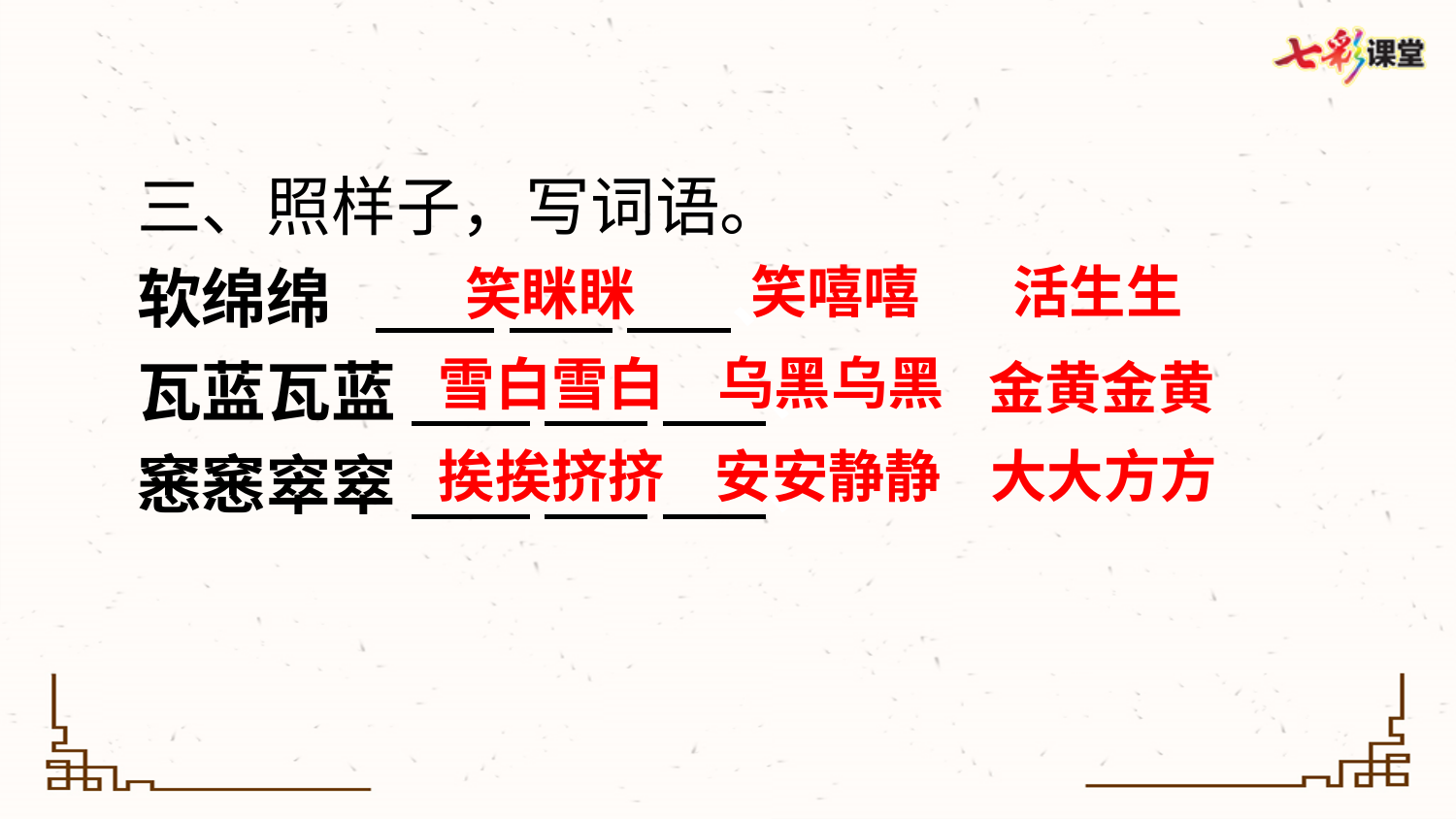

三、照样子，写词语。
软绵绵                           、
瓦蓝瓦蓝                         、
窸窸窣窣                         、
笑嘻嘻
活生生
笑眯眯
乌黑乌黑
雪白雪白
金黄金黄
挨挨挤挤
安安静静
大大方方